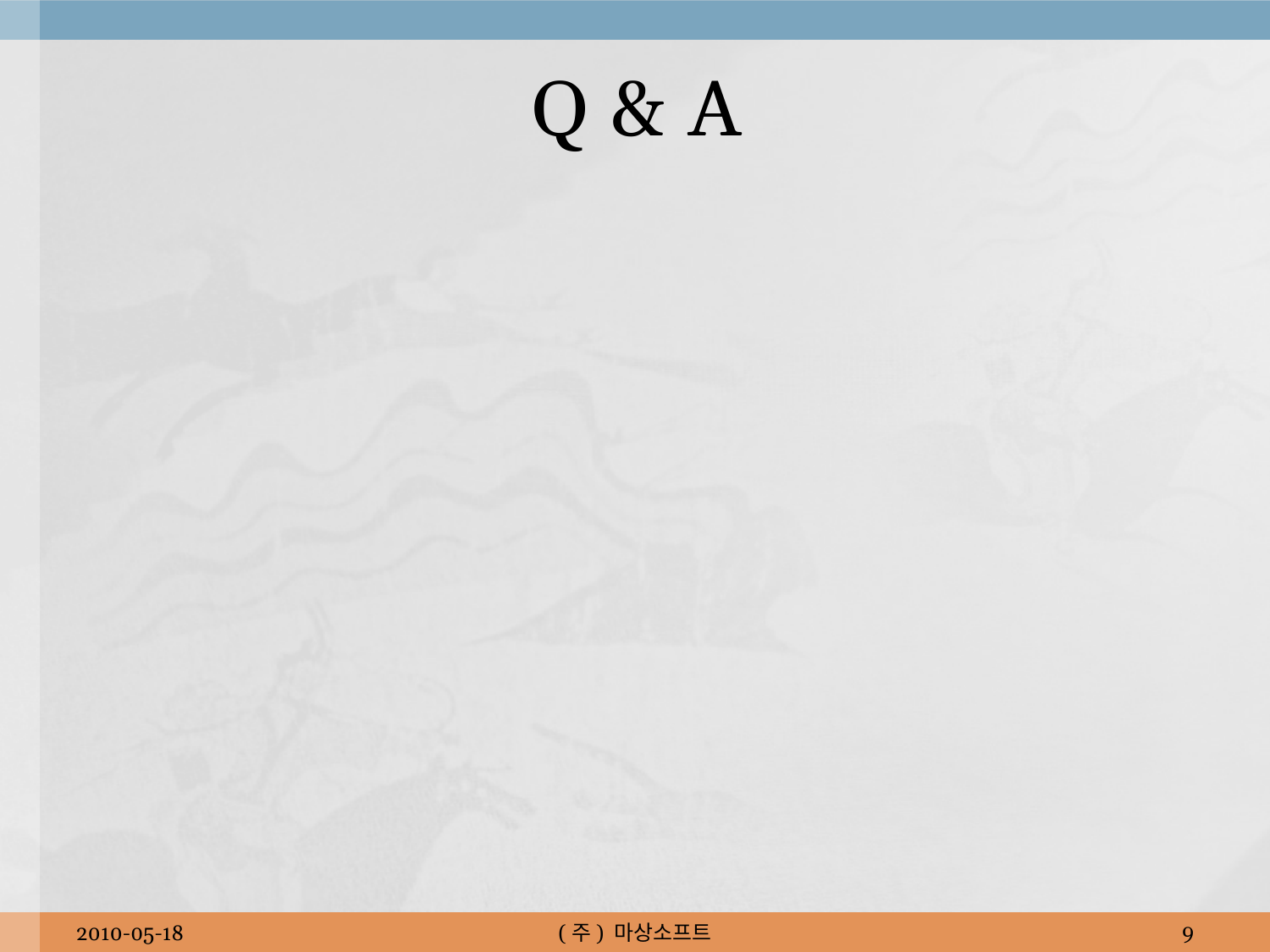

# Q & A

2010-05-18
(주) 마상소프트
9